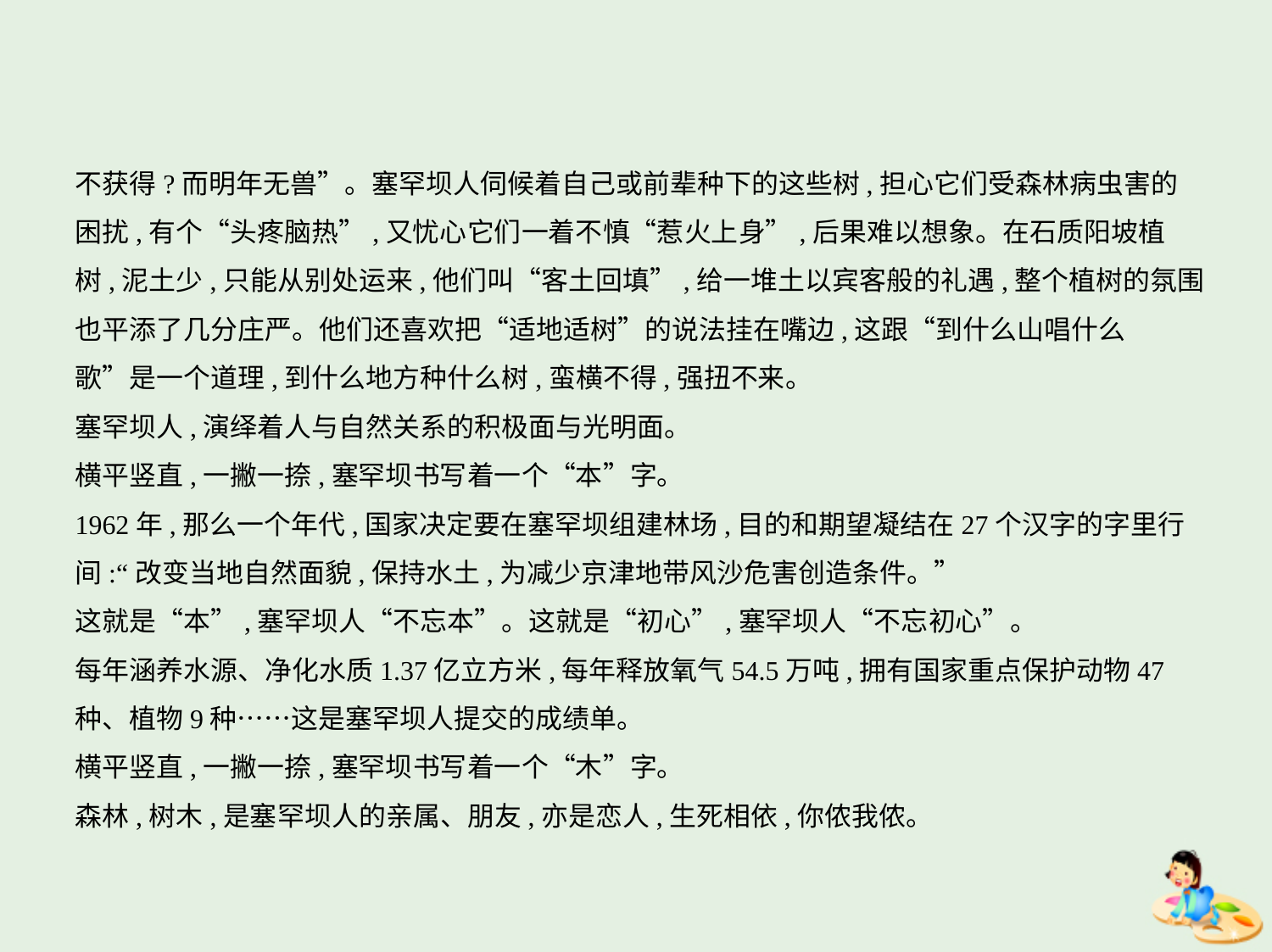

不获得?而明年无兽”。塞罕坝人伺候着自己或前辈种下的这些树,担心它们受森林病虫害的
困扰,有个“头疼脑热”,又忧心它们一着不慎“惹火上身”,后果难以想象。在石质阳坡植
树,泥土少,只能从别处运来,他们叫“客土回填”,给一堆土以宾客般的礼遇,整个植树的氛围
也平添了几分庄严。他们还喜欢把“适地适树”的说法挂在嘴边,这跟“到什么山唱什么
歌”是一个道理,到什么地方种什么树,蛮横不得,强扭不来。
塞罕坝人,演绎着人与自然关系的积极面与光明面。
横平竖直,一撇一捺,塞罕坝书写着一个“本”字。
1962年,那么一个年代,国家决定要在塞罕坝组建林场,目的和期望凝结在27个汉字的字里行
间:“改变当地自然面貌,保持水土,为减少京津地带风沙危害创造条件。”
这就是“本”,塞罕坝人“不忘本”。这就是“初心”,塞罕坝人“不忘初心”。
每年涵养水源、净化水质1.37亿立方米,每年释放氧气54.5万吨,拥有国家重点保护动物47
种、植物9种……这是塞罕坝人提交的成绩单。
横平竖直,一撇一捺,塞罕坝书写着一个“木”字。
森林,树木,是塞罕坝人的亲属、朋友,亦是恋人,生死相依,你侬我侬。